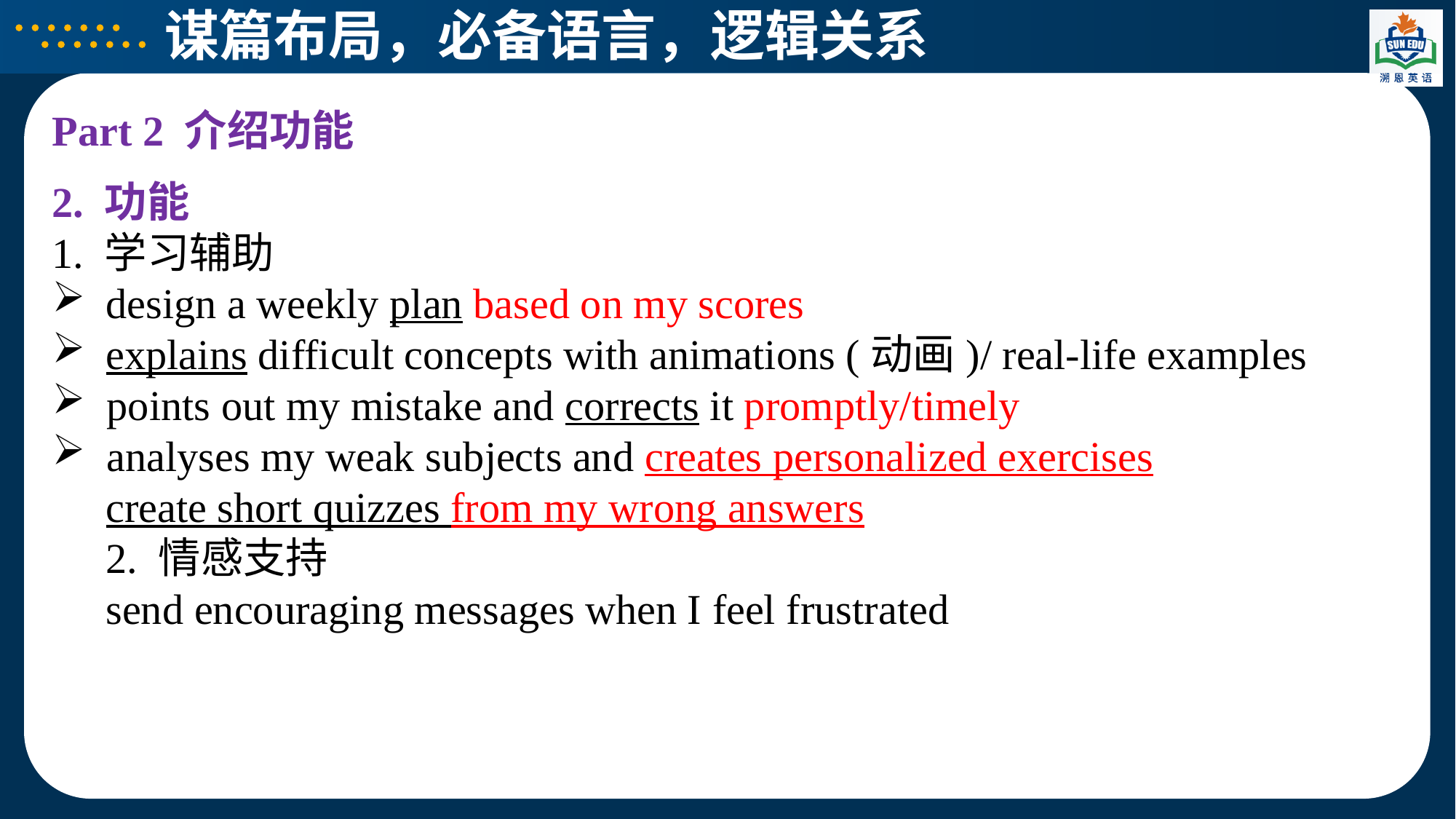

谋篇布局，必备语言，逻辑关系

Part 2 介绍功能
2. 功能
1. 学习辅助
design a weekly plan based on my scores
explains difficult concepts with animations (动画)/ real-life examples
points out my mistake and corrects it promptly/timely
analyses my weak subjects and creates personalized exercises
create short quizzes from my wrong answers
2. 情感支持
send encouraging messages when I feel frustrated